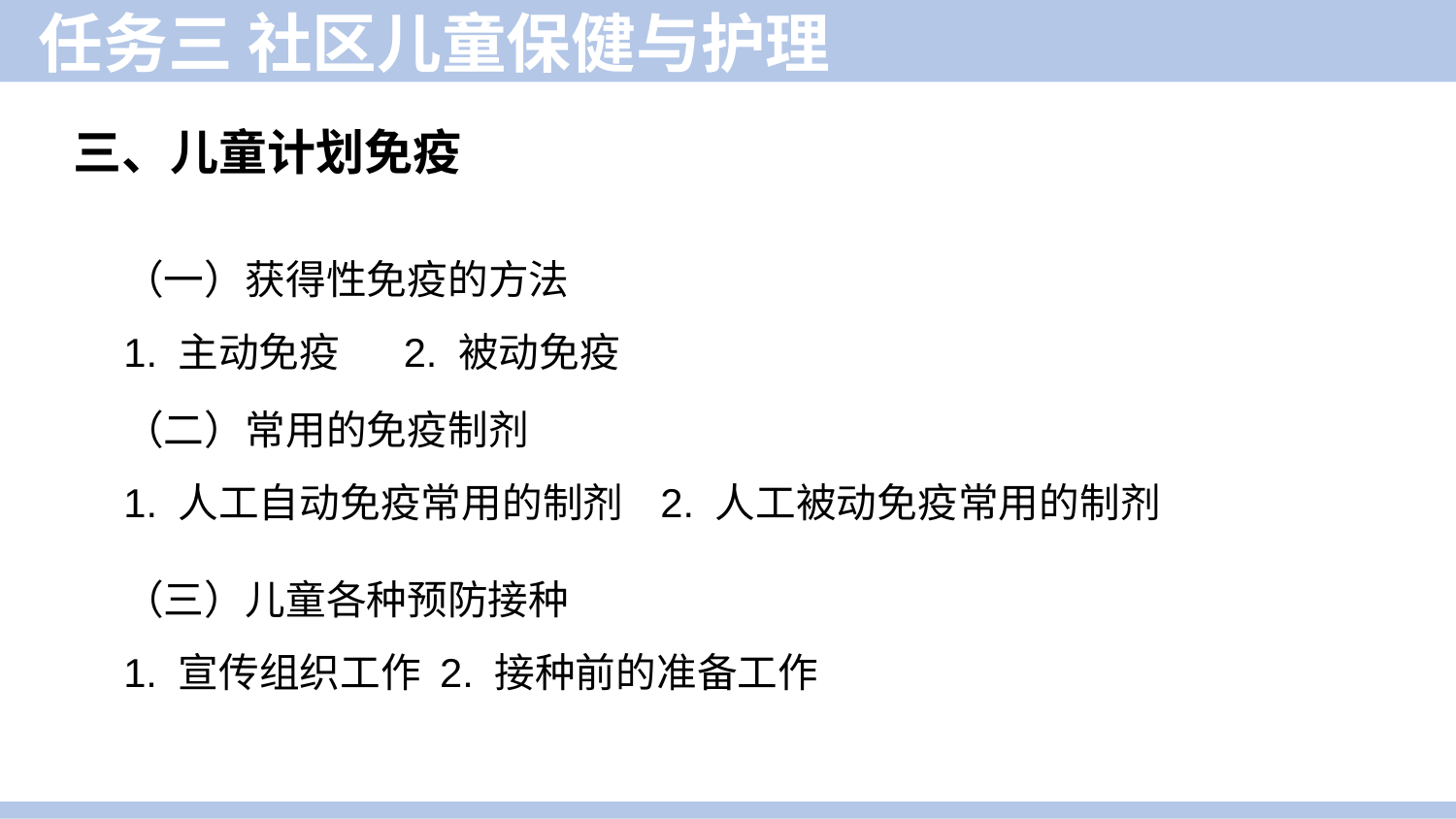

任务三 社区儿童保健与护理
三、儿童计划免疫
（一）获得性免疫的方法
1. 主动免疫      2. 被动免疫

（二）常用的免疫制剂
1. 人工自动免疫常用的制剂   2. 人工被动免疫常用的制剂
（三）儿童各种预防接种
1. 宣传组织工作 2. 接种前的准备工作